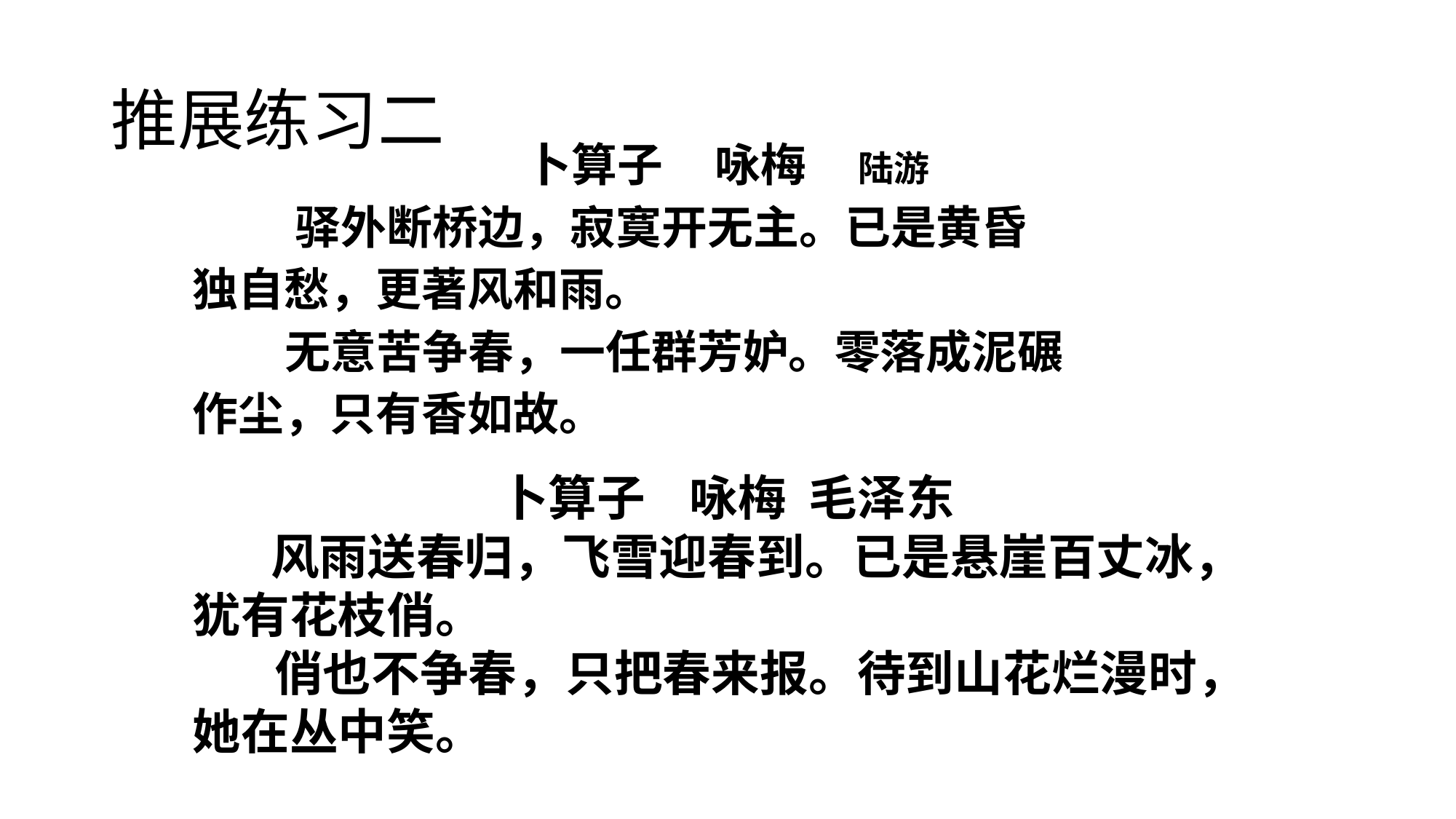

# 推展练习二
卜算子     咏梅     陆游
         驿外断桥边，寂寞开无主。已是黄昏
独自愁，更著风和雨。
        无意苦争春，一任群芳妒。零落成泥碾
作尘，只有香如故。
卜算子    咏梅  毛泽东
      风雨送春归，飞雪迎春到。已是悬崖百丈冰，犹有花枝俏。
　   俏也不争春，只把春来报。待到山花烂漫时，她在丛中笑。